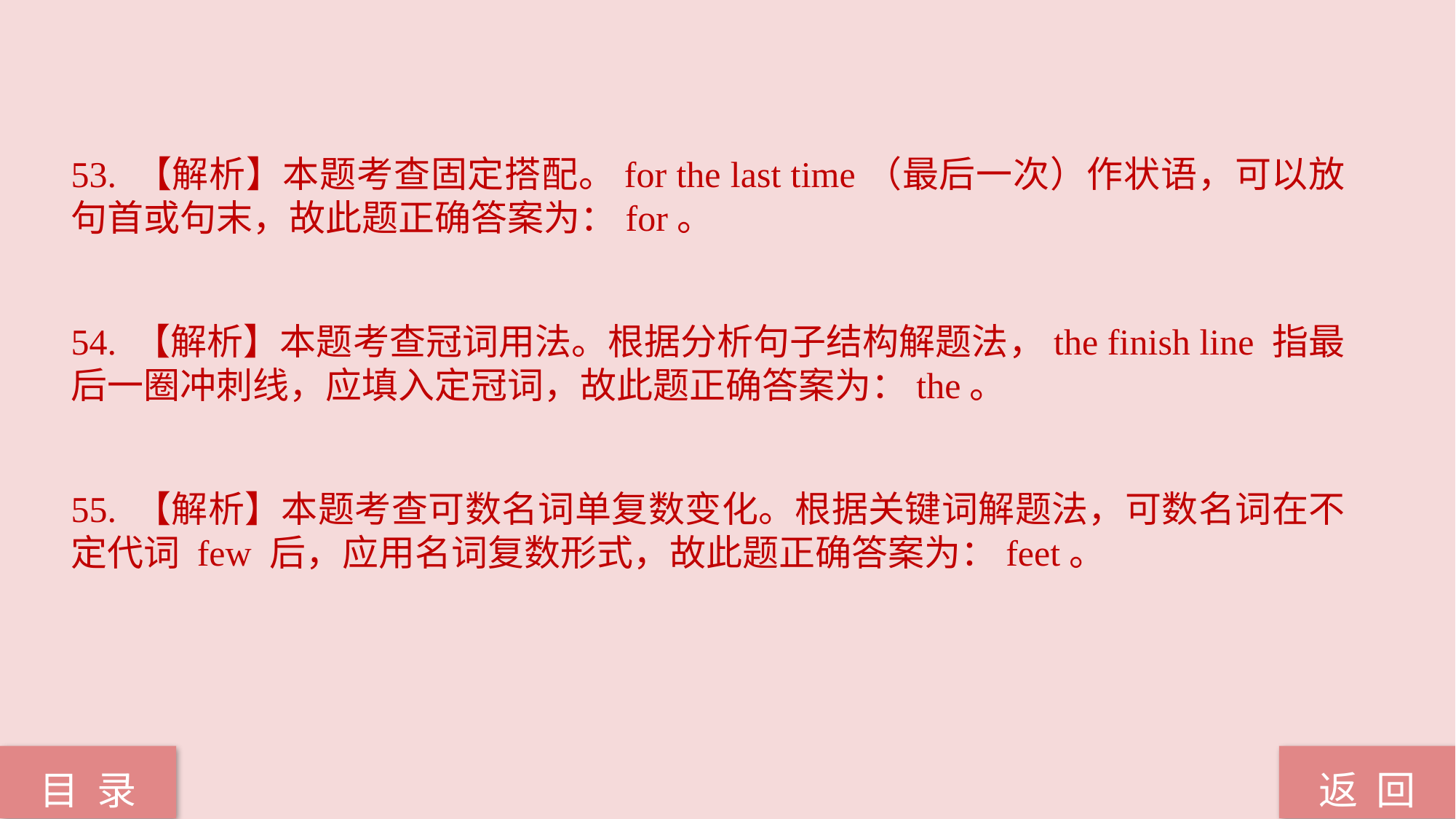

53. 【解析】本题考查固定搭配。for the last time（最后一次）作状语，可以放句首或句末，故此题正确答案为：for。

54. 【解析】本题考查冠词用法。根据分析句子结构解题法，the finish line 指最后一圈冲刺线，应填入定冠词，故此题正确答案为：the。

55. 【解析】本题考查可数名词单复数变化。根据关键词解题法，可数名词在不定代词 few 后，应用名词复数形式，故此题正确答案为：feet。
返  回